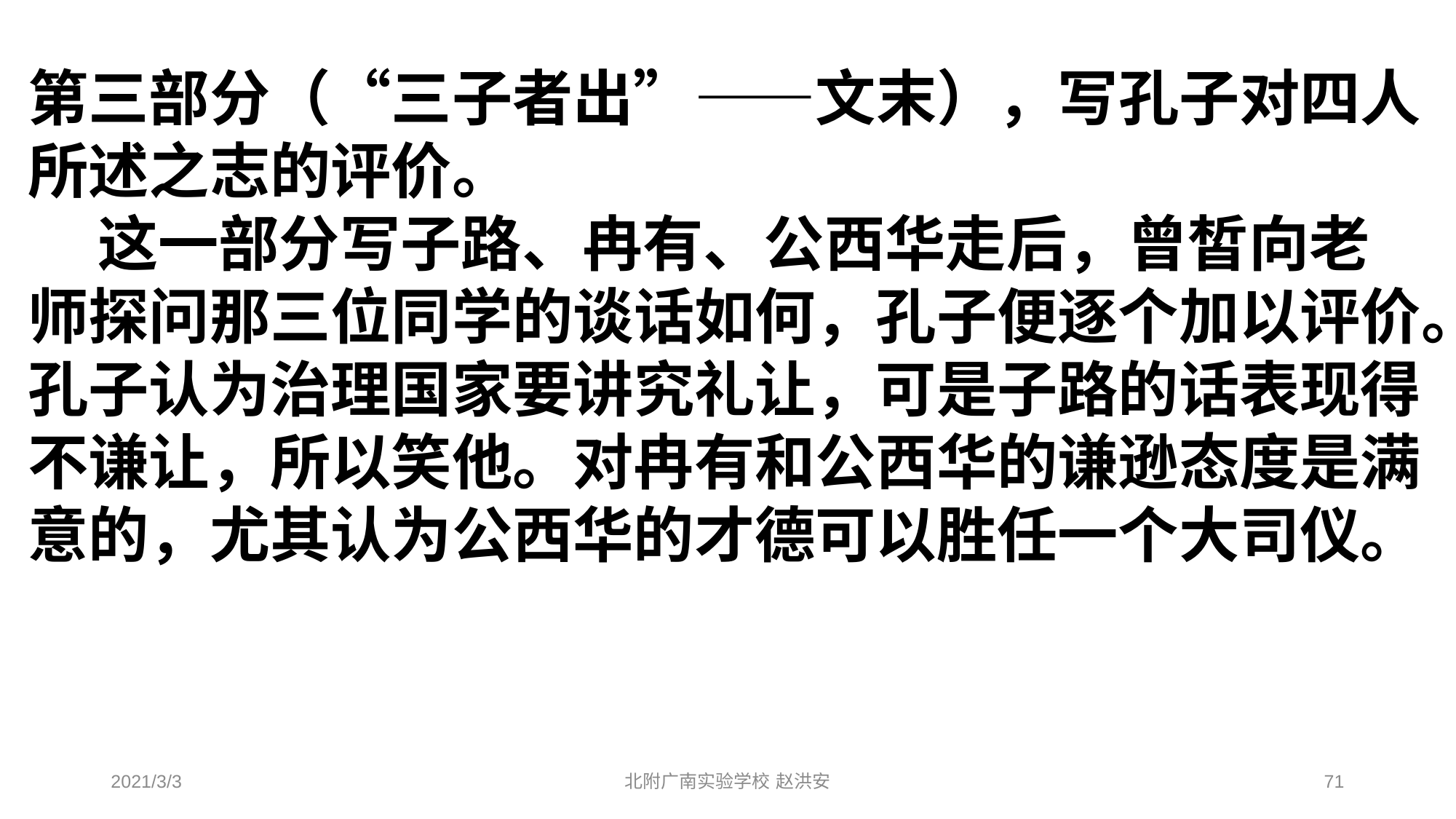

第三部分（“三子者出”——文末），写孔子对四人所述之志的评价。
    这一部分写子路、冉有、公西华走后，曾皙向老师探问那三位同学的谈话如何，孔子便逐个加以评价。孔子认为治理国家要讲究礼让，可是子路的话表现得不谦让，所以笑他。对冉有和公西华的谦逊态度是满意的，尤其认为公西华的才德可以胜任一个大司仪。
2021/3/3
北附广南实验学校 赵洪安
71